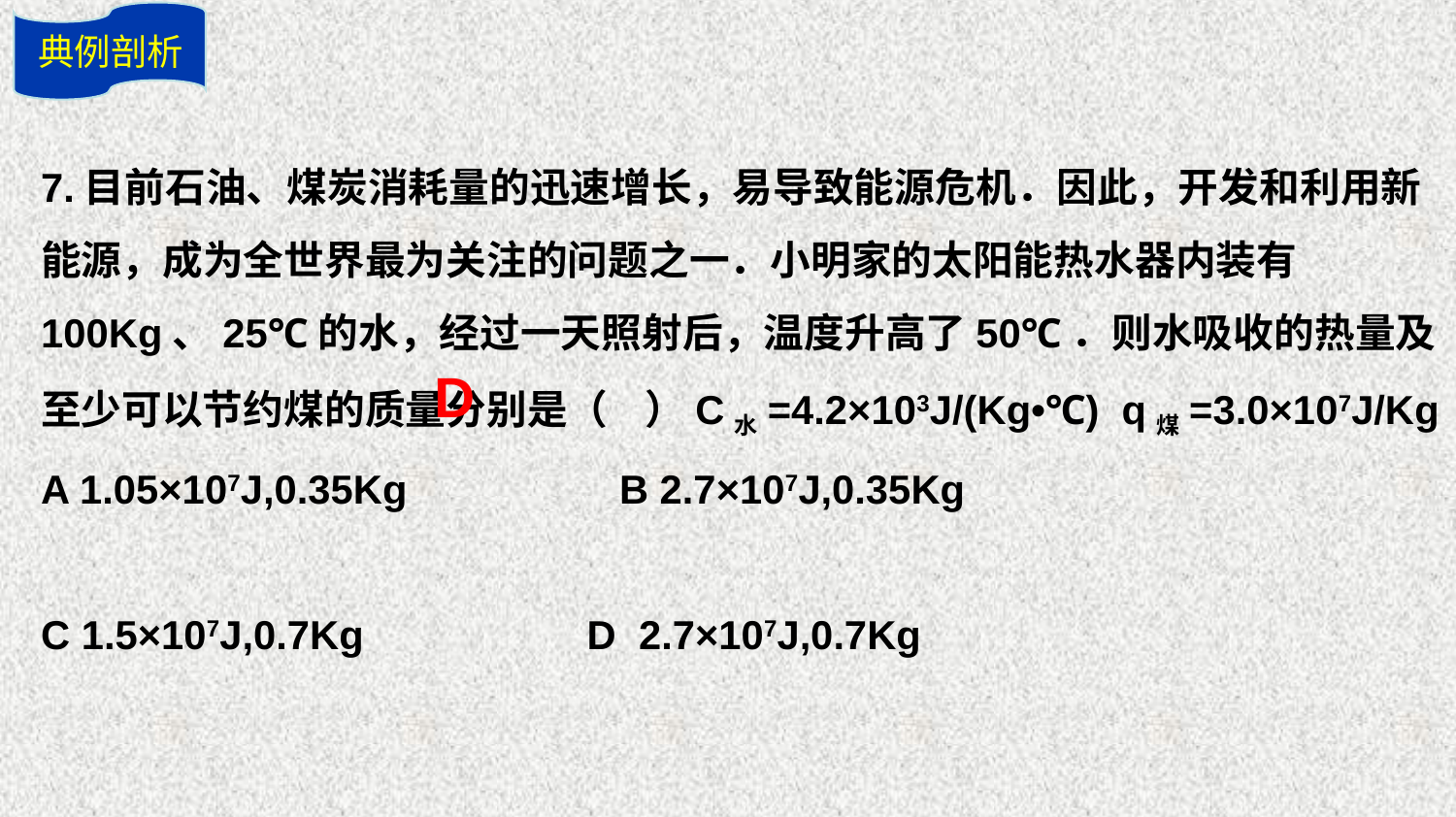

典例剖析
7.目前石油、煤炭消耗量的迅速增长，易导致能源危机．因此，开发和利用新能源，成为全世界最为关注的问题之一．小明家的太阳能热水器内装有100Kg、25℃的水，经过一天照射后，温度升高了50℃．则水吸收的热量及至少可以节约煤的质量分别是（    ）C水=4.2×103J/(Kg•℃)  q煤=3.0×107J/Kg
A 1.05×107J,0.35Kg                   B 2.7×107J,0.35Kg

C 1.5×107J,0.7Kg                    D  2.7×107J,0.7Kg
D